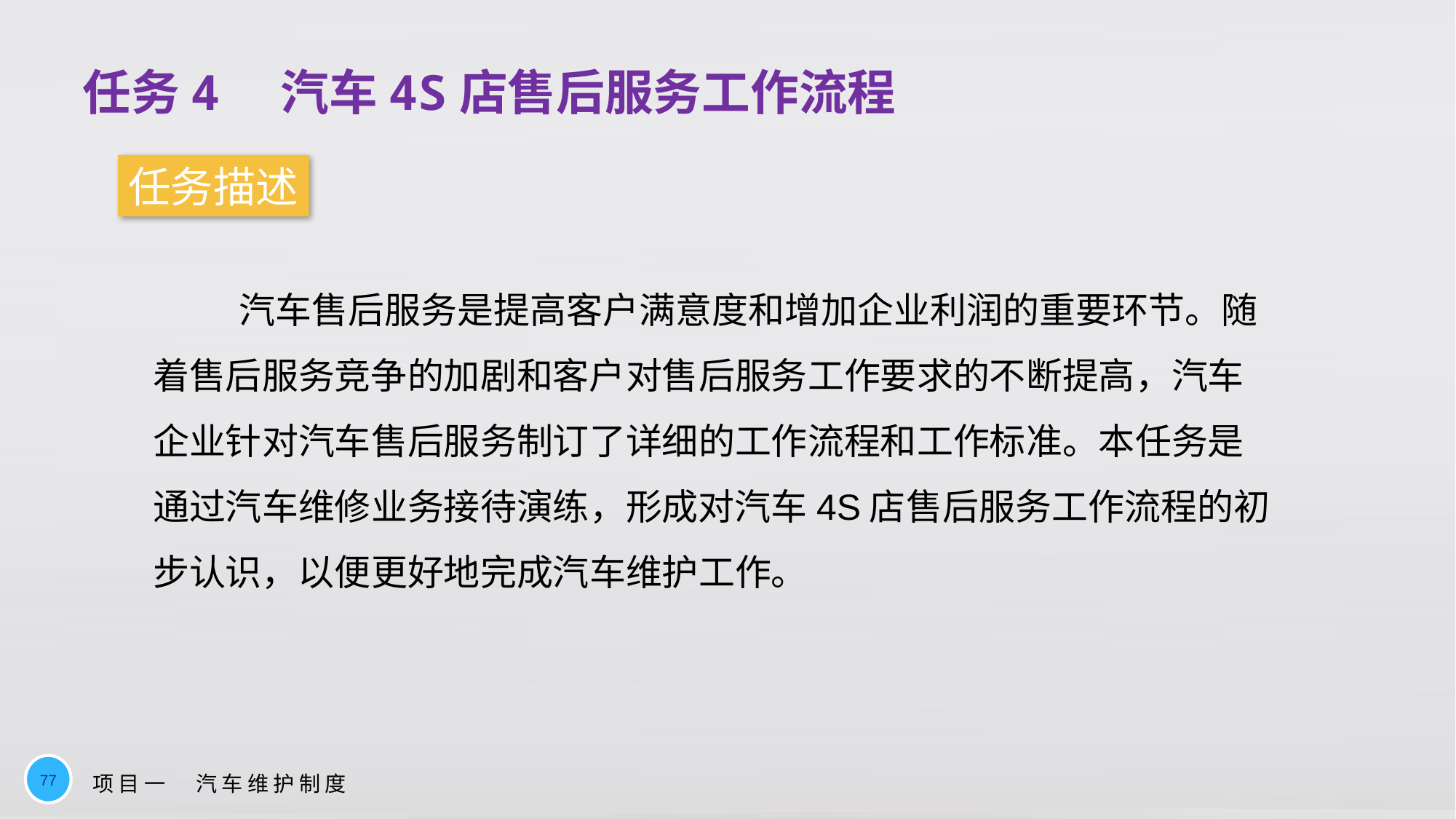

任务4　汽车4S店售后服务工作流程
任务描述
汽车售后服务是提高客户满意度和增加企业利润的重要环节。随着售后服务竞争的加剧和客户对售后服务工作要求的不断提高，汽车企业针对汽车售后服务制订了详细的工作流程和工作标准。本任务是通过汽车维修业务接待演练，形成对汽车4S店售后服务工作流程的初步认识，以便更好地完成汽车维护工作。
77